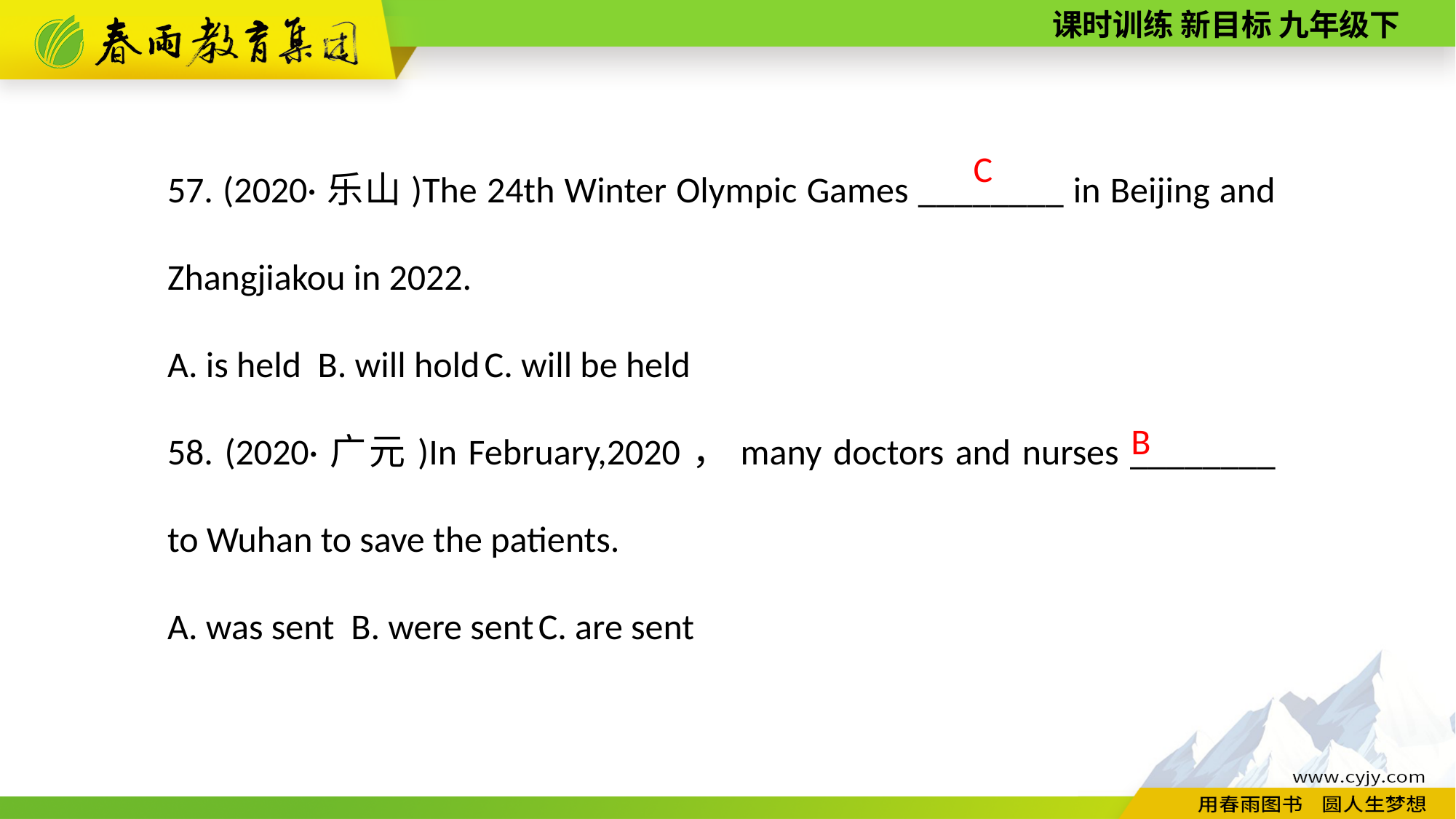

57. (2020·乐山)The 24th Winter Olympic Games ________ in Beijing and Zhangjiakou in 2022.
A. is held  B. will hold C. will be held
58. (2020·广元)In February,2020，many doctors and nurses ________ to Wuhan to save the patients.
A. was sent  B. were sent C. are sent
C
B